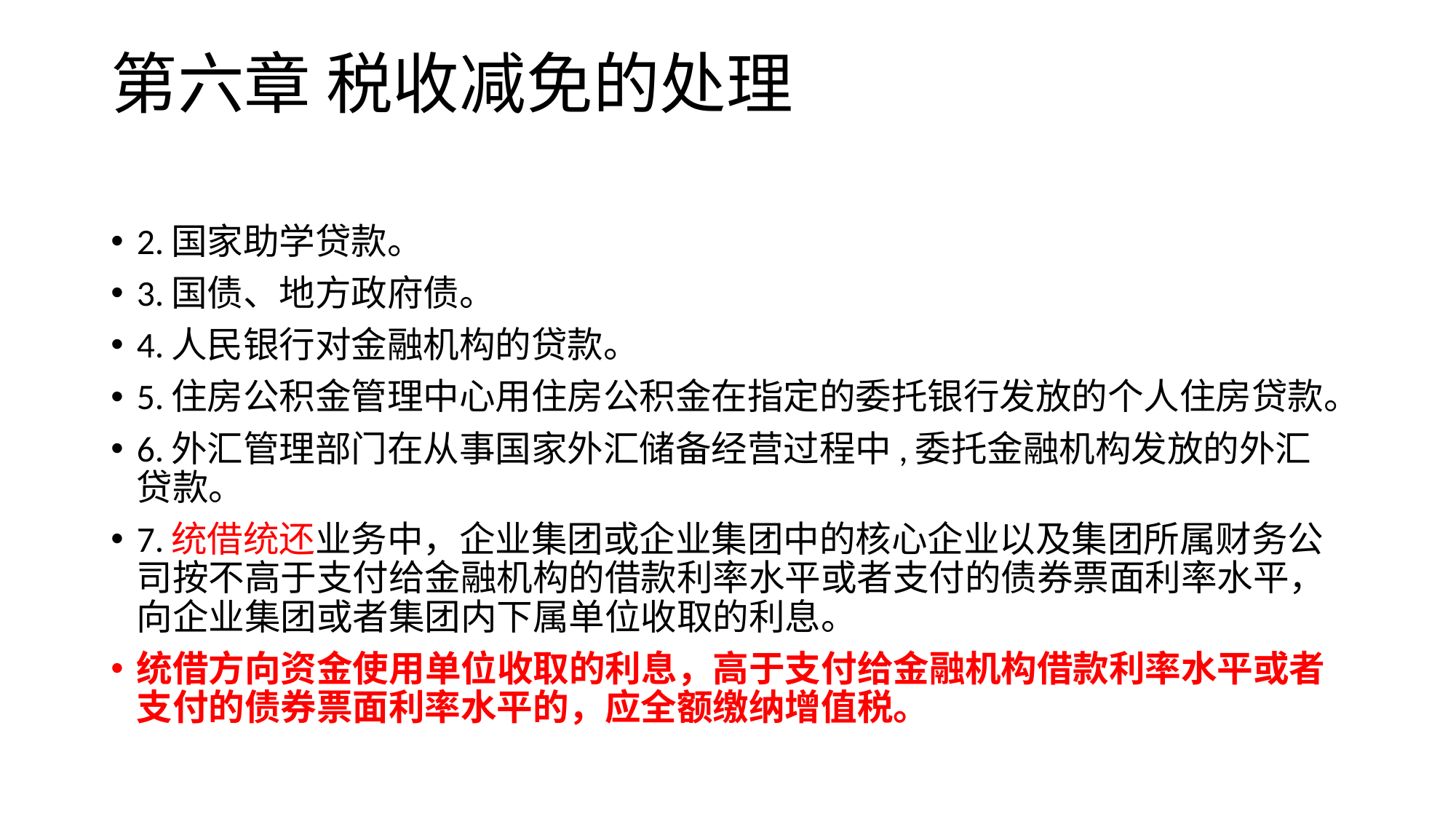

# 第六章 税收减免的处理

2.国家助学贷款。
3.国债、地方政府债。
4.人民银行对金融机构的贷款。
5.住房公积金管理中心用住房公积金在指定的委托银行发放的个人住房贷款。
6.外汇管理部门在从事国家外汇储备经营过程中,委托金融机构发放的外汇贷款。
7.统借统还业务中，企业集团或企业集团中的核心企业以及集团所属财务公司按不高于支付给金融机构的借款利率水平或者支付的债券票面利率水平，向企业集团或者集团内下属单位收取的利息。
统借方向资金使用单位收取的利息，高于支付给金融机构借款利率水平或者支付的债券票面利率水平的，应全额缴纳增值税。